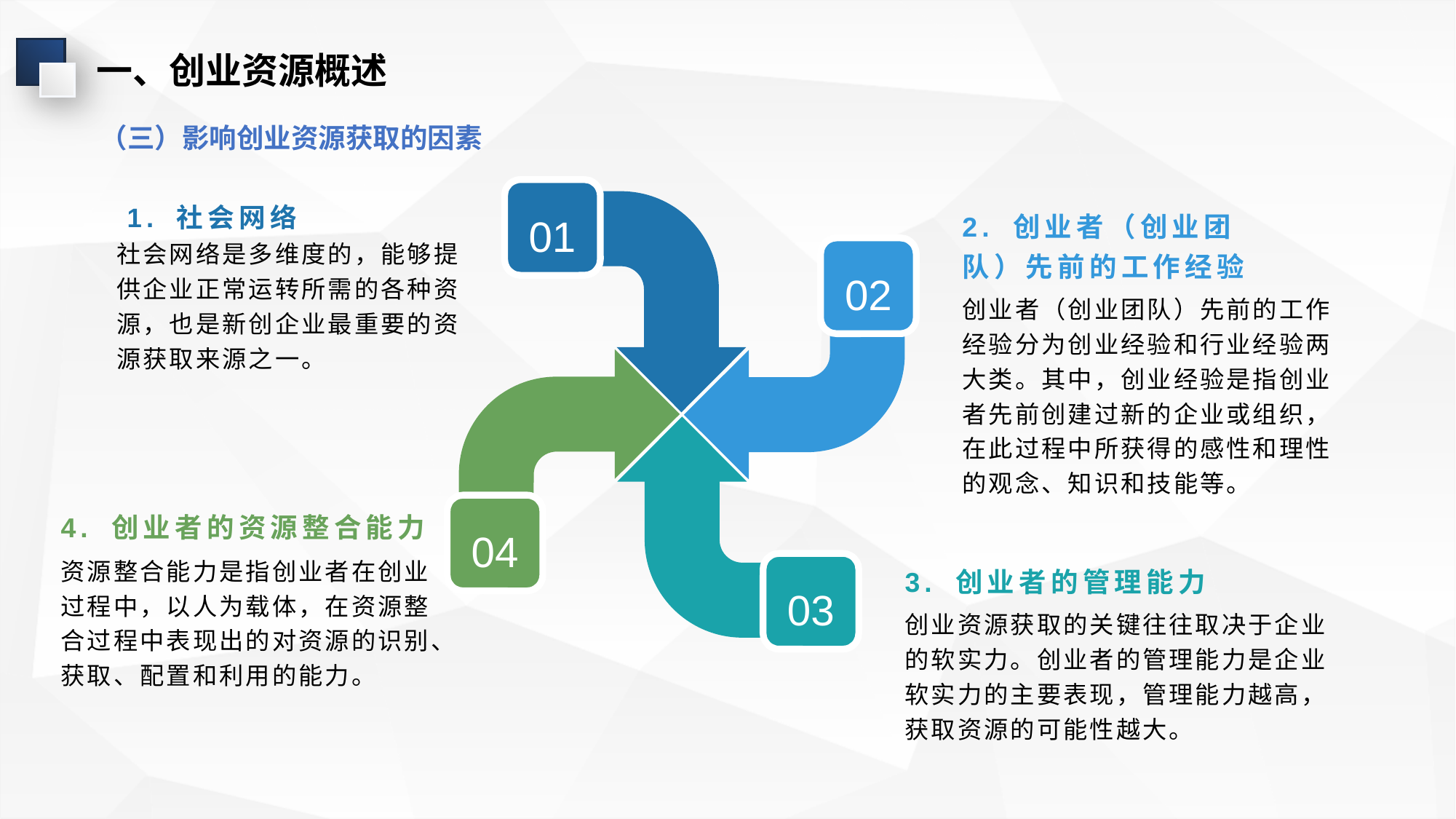

一、创业资源概述
（三）影响创业资源获取的因素
01
1. 社会网络
2. 创业者（创业团队）先前的工作经验

社会网络是多维度的，能够提供企业正常运转所需的各种资源，也是新创企业最重要的资源获取来源之一。
02
创业者（创业团队）先前的工作经验分为创业经验和行业经验两大类。其中，创业经验是指创业者先前创建过新的企业或组织，在此过程中所获得的感性和理性的观念、知识和技能等。

04
4. 创业者的资源整合能力
资源整合能力是指创业者在创业过程中，以人为载体，在资源整合过程中表现出的对资源的识别、获取、配置和利用的能力。
3. 创业者的管理能力
03
创业资源获取的关键往往取决于企业的软实力。创业者的管理能力是企业软实力的主要表现，管理能力越高，获取资源的可能性越大。